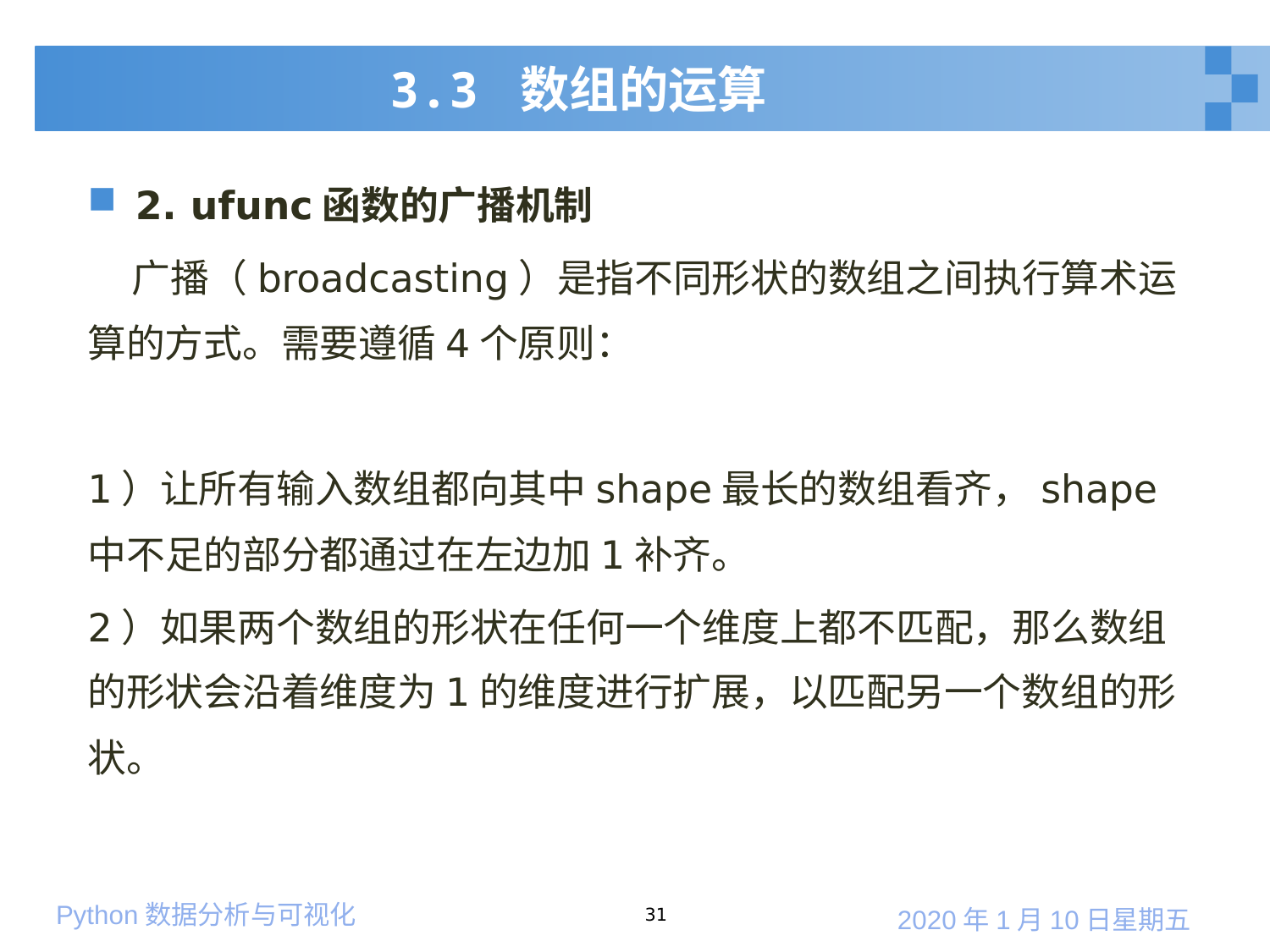

# 3.3 数组的运算
2. ufunc函数的广播机制
    广播（broadcasting）是指不同形状的数组之间执行算术运算的方式。需要遵循4个原则：

1）让所有输入数组都向其中shape最长的数组看齐，shape中不足的部分都通过在左边加1补齐。
2）如果两个数组的形状在任何一个维度上都不匹配，那么数组的形状会沿着维度为1的维度进行扩展，以匹配另一个数组的形状。
31
2020年1月10日星期五